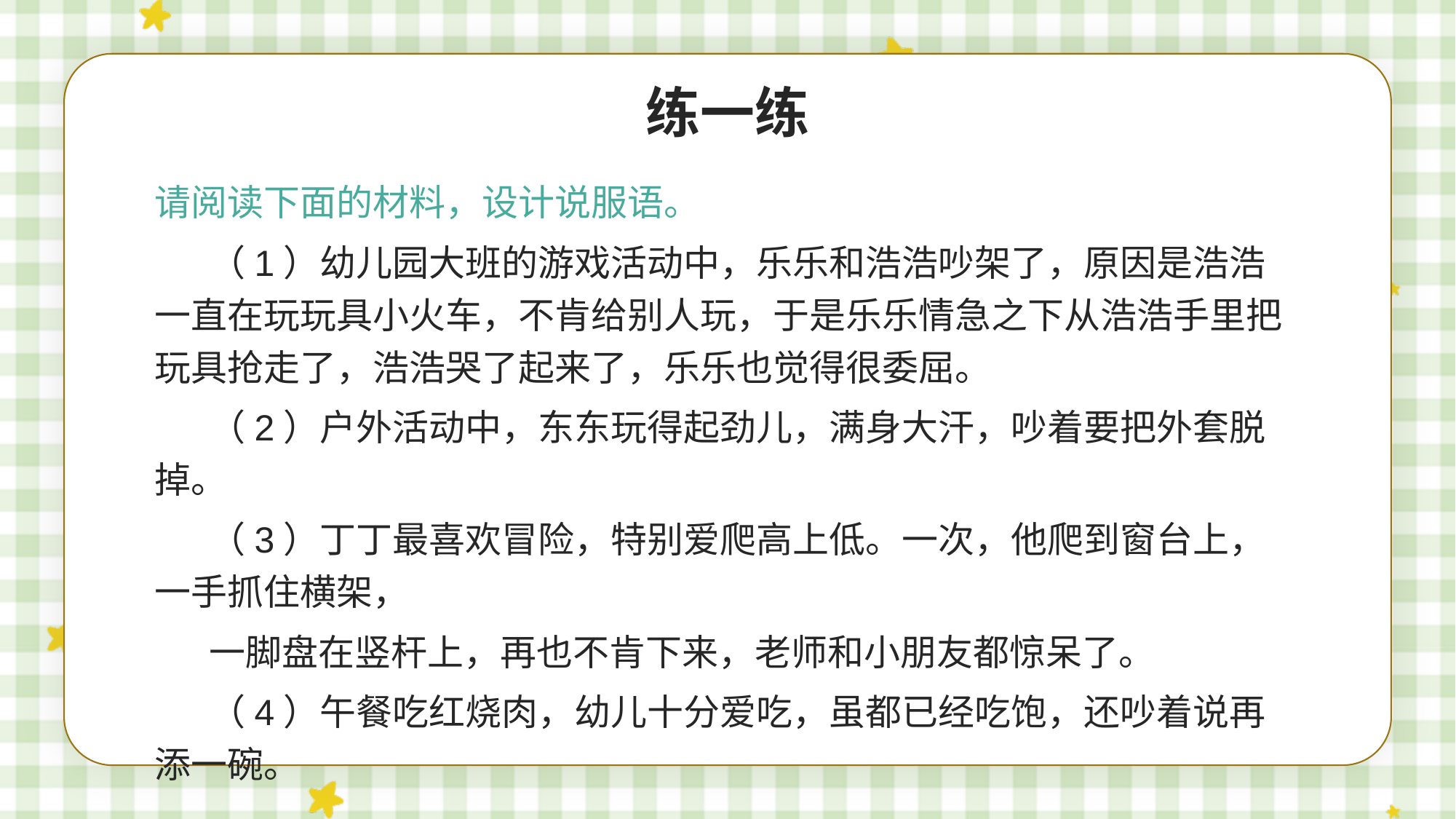

练一练
请阅读下面的材料，设计说服语。
（1）幼儿园大班的游戏活动中，乐乐和浩浩吵架了，原因是浩浩一直在玩玩具小火车，不肯给别人玩，于是乐乐情急之下从浩浩手里把玩具抢走了，浩浩哭了起来了，乐乐也觉得很委屈。
（2）户外活动中，东东玩得起劲儿，满身大汗，吵着要把外套脱掉。
（3）丁丁最喜欢冒险，特别爱爬高上低。一次，他爬到窗台上，一手抓住横架，
一脚盘在竖杆上，再也不肯下来，老师和小朋友都惊呆了。
（4）午餐吃红烧肉，幼儿十分爱吃，虽都已经吃饱，还吵着说再添一碗。